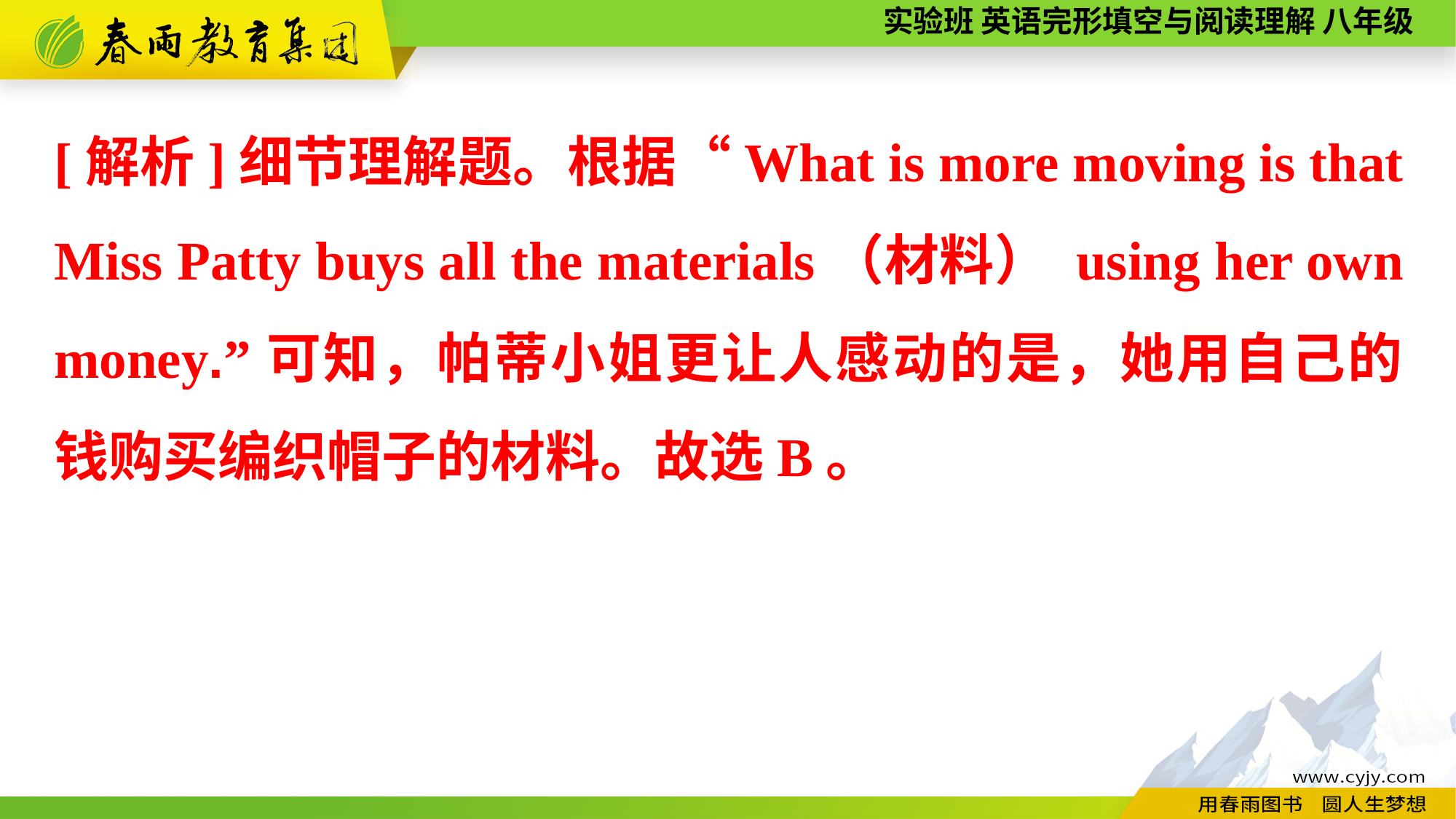

[解析]细节理解题。根据“What is more moving is that Miss Patty buys all the materials（材料） using her own money.”可知，帕蒂小姐更让人感动的是，她用自己的钱购买编织帽子的材料。故选B。